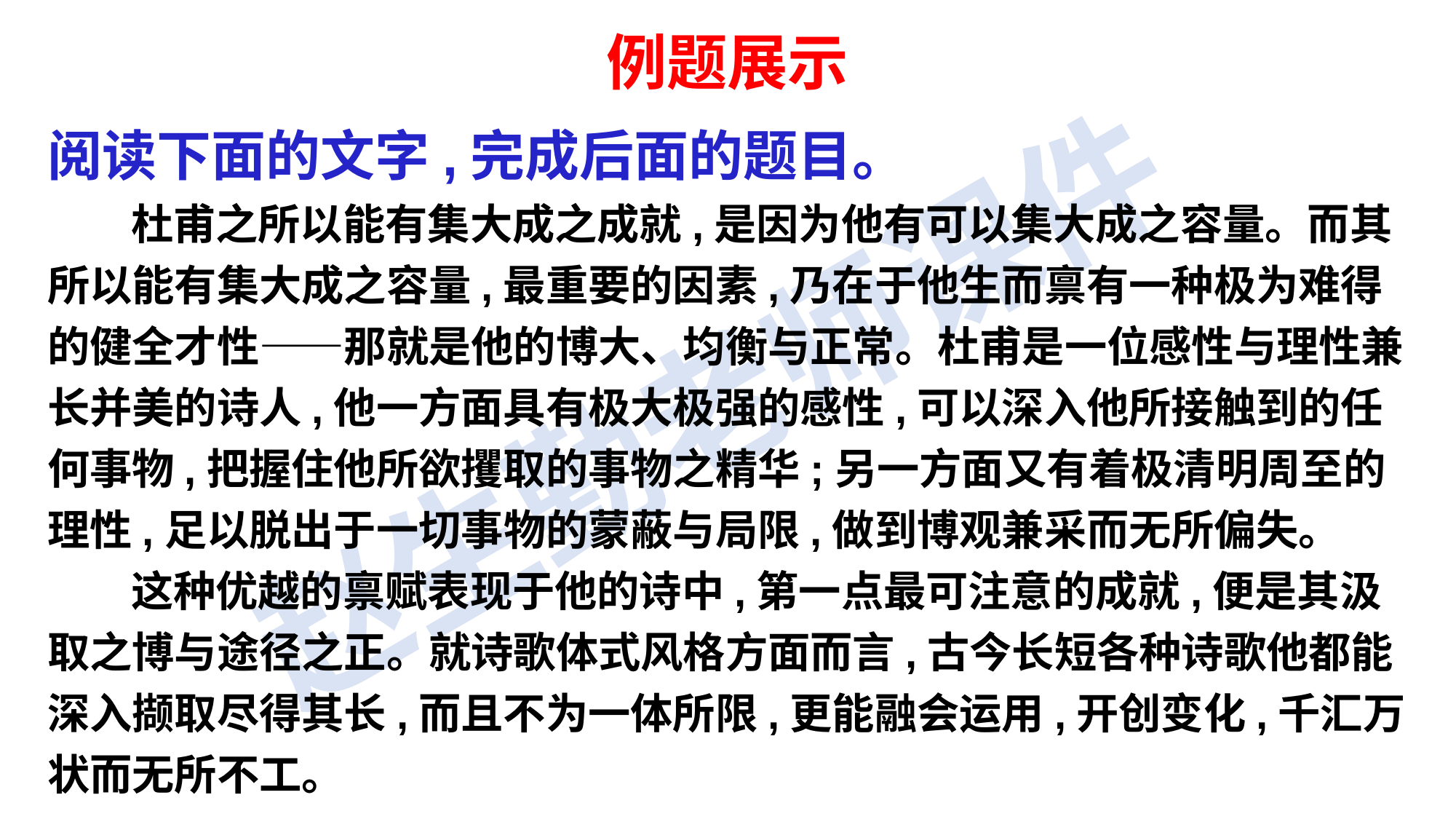

例题展示
阅读下面的文字,完成后面的题目。
 杜甫之所以能有集大成之成就,是因为他有可以集大成之容量。而其所以能有集大成之容量,最重要的因素,乃在于他生而禀有一种极为难得的健全才性——那就是他的博大、均衡与正常。杜甫是一位感性与理性兼长并美的诗人,他一方面具有极大极强的感性,可以深入他所接触到的任何事物,把握住他所欲攫取的事物之精华;另一方面又有着极清明周至的理性,足以脱出于一切事物的蒙蔽与局限,做到博观兼采而无所偏失。
 这种优越的禀赋表现于他的诗中,第一点最可注意的成就,便是其汲取之博与途径之正。就诗歌体式风格方面而言,古今长短各种诗歌他都能深入撷取尽得其长,而且不为一体所限,更能融会运用,开创变化,千汇万状而无所不工。